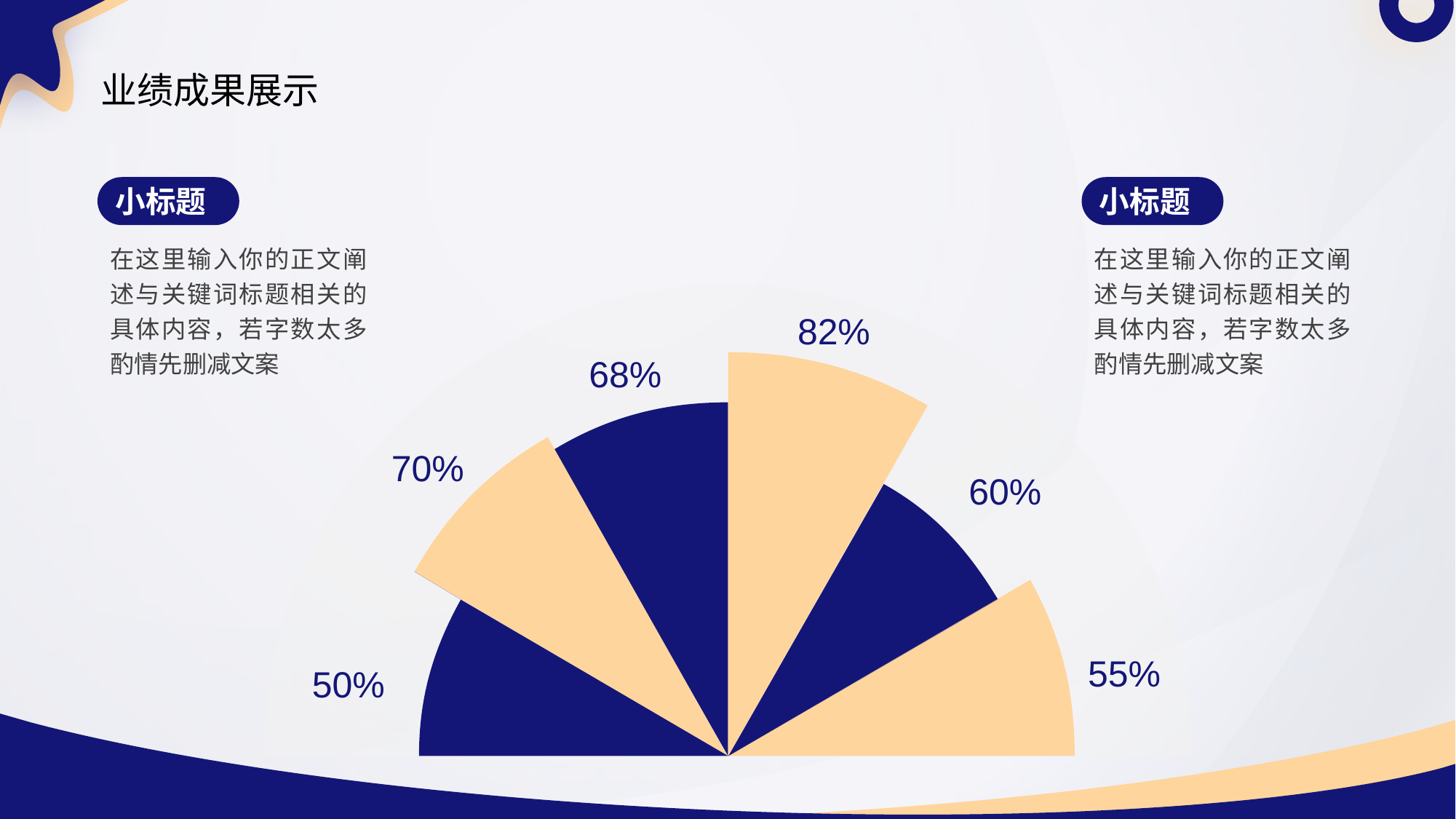

# 业绩成果展示
小标题
在这里输入你的正文阐述与关键词标题相关的具体内容，若字数太多酌情先删减文案
小标题
在这里输入你的正文阐述与关键词标题相关的具体内容，若字数太多酌情先删减文案

82%
68%

70%

60%

55%
50%